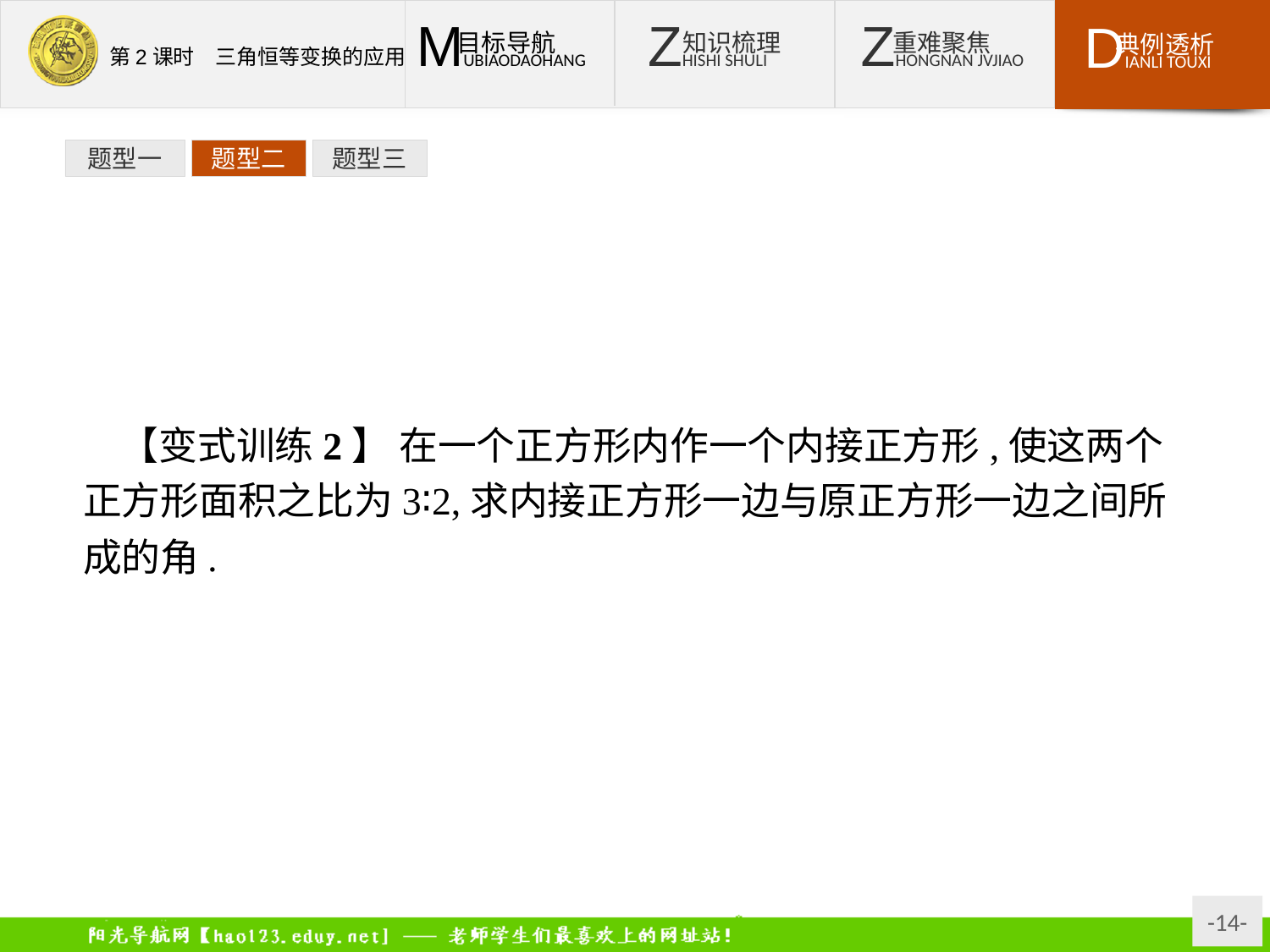

题型一
题型二
题型三
【变式训练2】 在一个正方形内作一个内接正方形,使这两个正方形面积之比为3∶2,求内接正方形一边与原正方形一边之间所成的角.